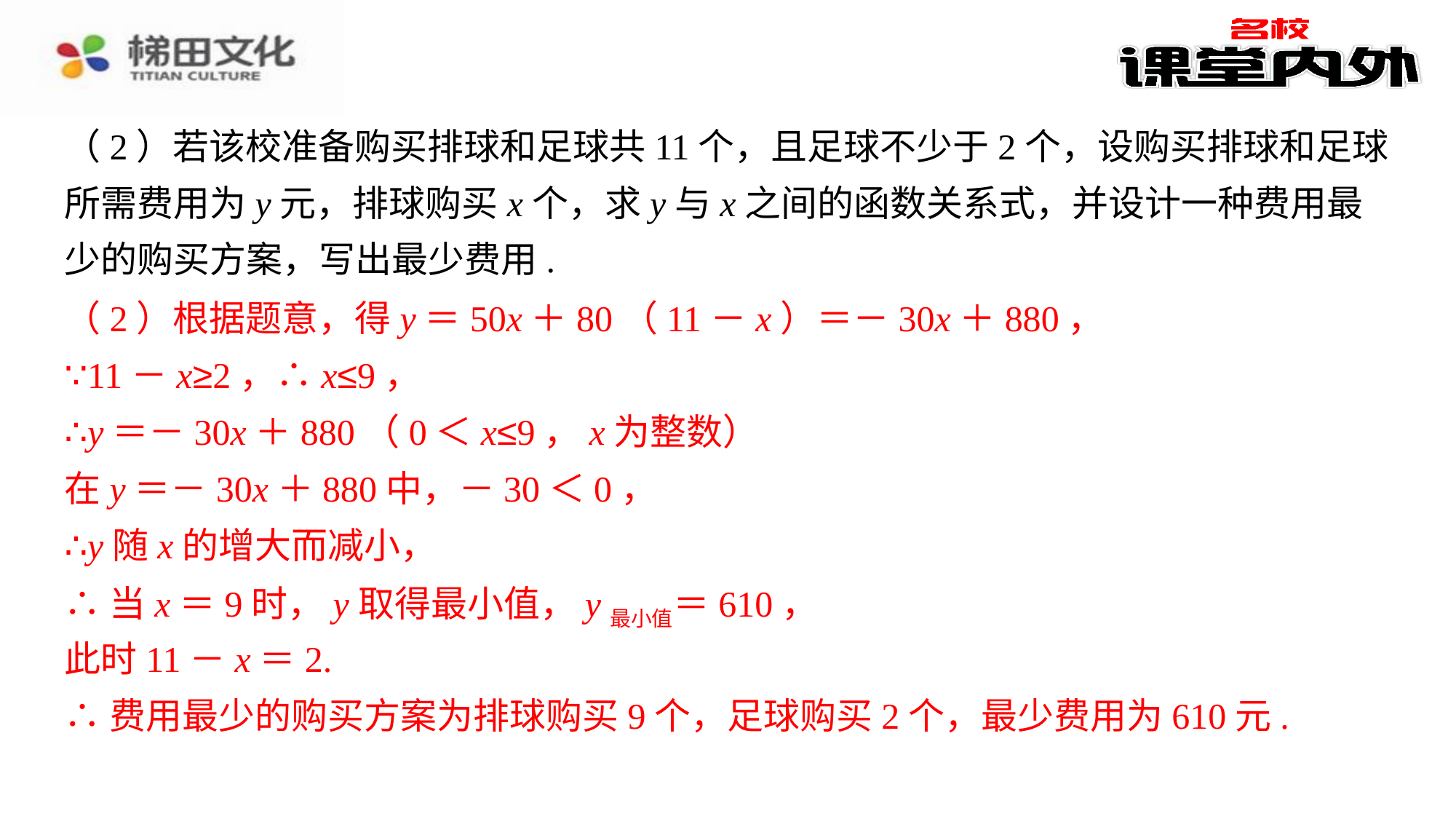

（2）若该校准备购买排球和足球共11个，且足球不少于2个，设购买排球和足球所需费用为y元，排球购买x个，求y与x之间的函数关系式，并设计一种费用最少的购买方案，写出最少费用. 的单价为80元.⁠
（2）根据题意，得y＝50x＋80（11－x）＝－30x＋880，
（2）根据题意，得y＝50x＋80（11－x）＝－30x＋880，⁠
∵11－x≥2，∴x≤9，⁠
∴y＝－30x＋880（0＜x≤9，x为整数）⁠
在y＝－30x＋880中，－30＜0，⁠
∴y随x的增大而减小，⁠
∴当x＝9时，y取得最小值，y最小值＝610，⁠
此时11－x＝2.⁠
∴费用最少的购买方案为排球购买9个，足球购买2个，最少费用为610元.⁠
∵11－x≥2，∴x≤9，
∴y＝－30x＋880（0＜x≤9，x为整数）
在y＝－30x＋880中，－30＜0，
∴y随x的增大而减小，
∴当x＝9时，y取得最小值，y最小值＝610，
此时11－x＝2.
∴费用最少的购买方案为排球购买9个，足球购买2个，最少费用为610元.